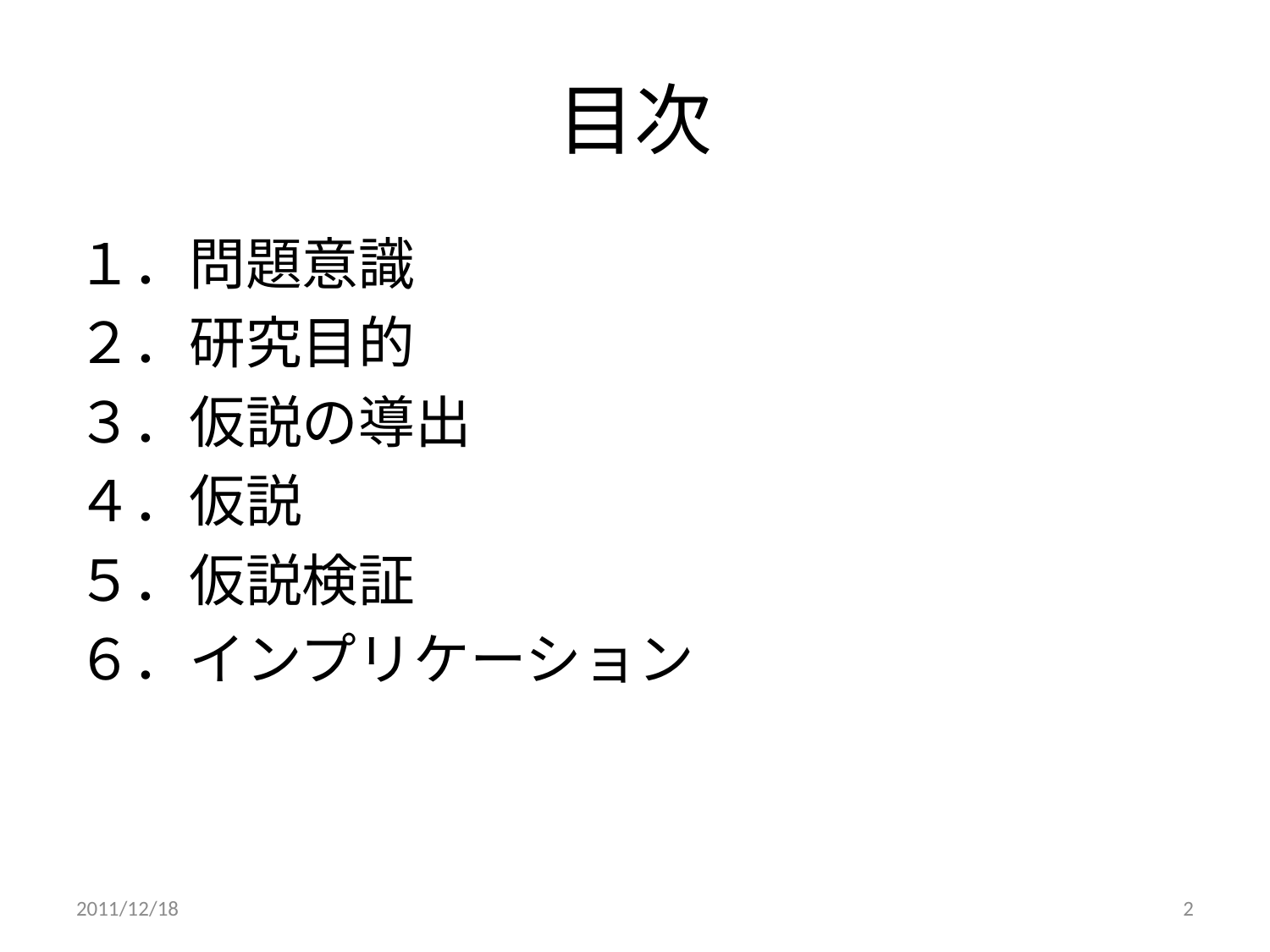

# 目次
１．問題意識
２．研究目的
３．仮説の導出
４．仮説
５．仮説検証
６．インプリケーション

2011/12/18
2